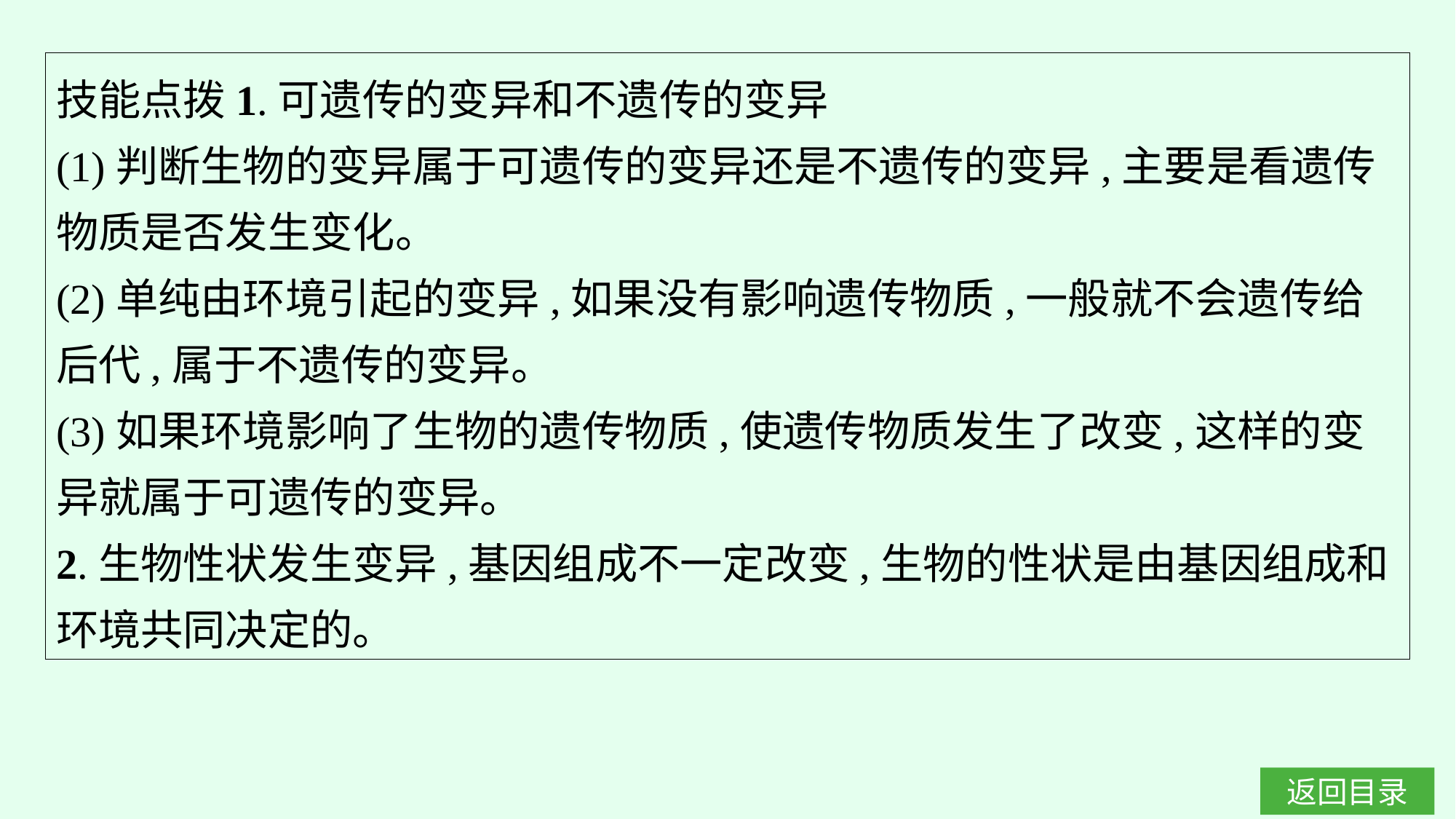

技能点拨1.可遗传的变异和不遗传的变异
(1)判断生物的变异属于可遗传的变异还是不遗传的变异,主要是看遗传物质是否发生变化。
(2)单纯由环境引起的变异,如果没有影响遗传物质,一般就不会遗传给后代,属于不遗传的变异。
(3)如果环境影响了生物的遗传物质,使遗传物质发生了改变,这样的变异就属于可遗传的变异。
2.生物性状发生变异,基因组成不一定改变,生物的性状是由基因组成和环境共同决定的。